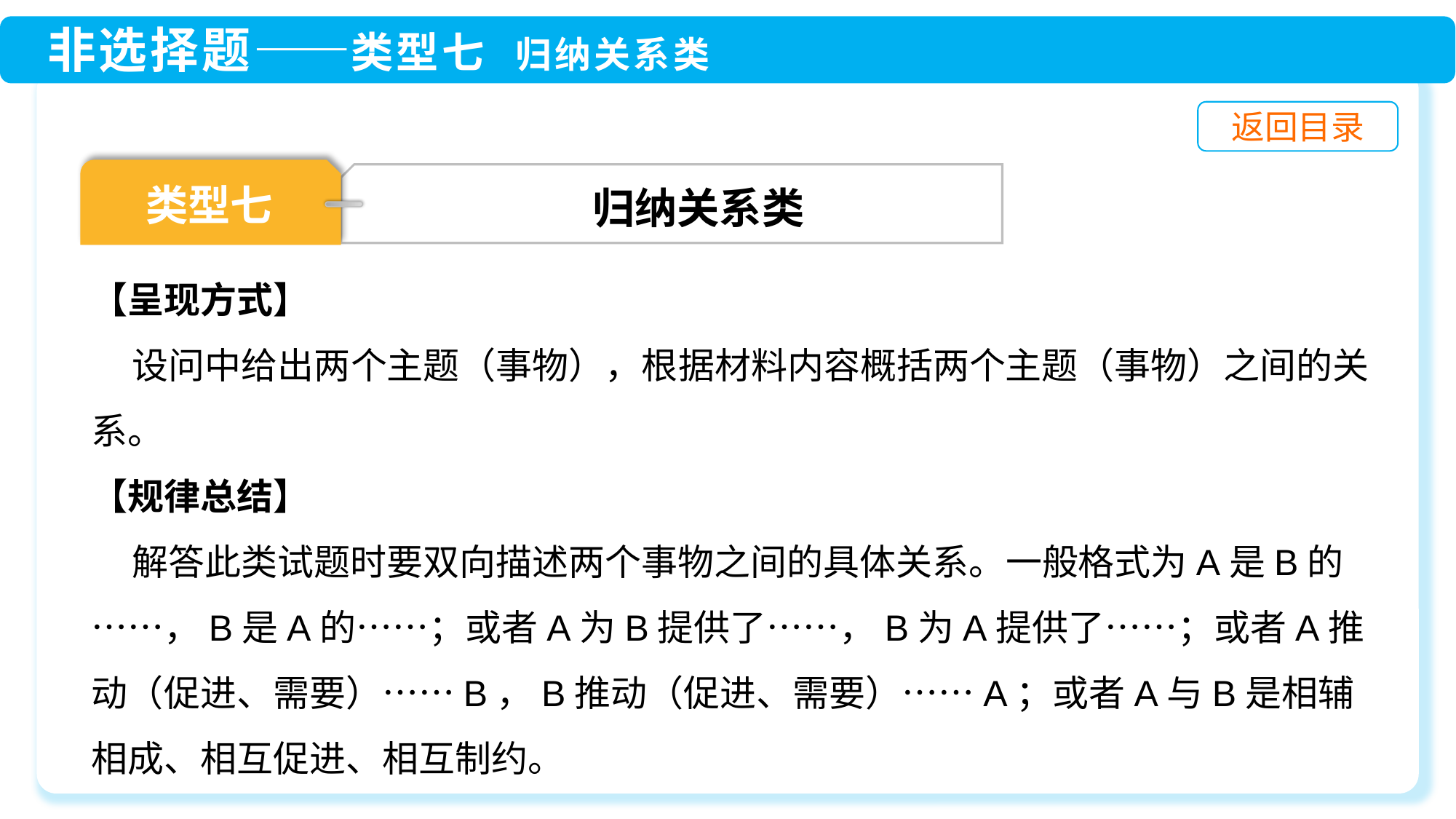

类型七
归纳关系类

【呈现方式】
    设问中给出两个主题（事物），根据材料内容概括两个主题（事物）之间的关系。
【规律总结】
    解答此类试题时要双向描述两个事物之间的具体关系。一般格式为A是B的……，B是A的……；或者A为B提供了……，B为A提供了……；或者A推动（促进、需要）……B，B推动（促进、需要）……A；或者A与B是相辅相成、相互促进、相互制约。